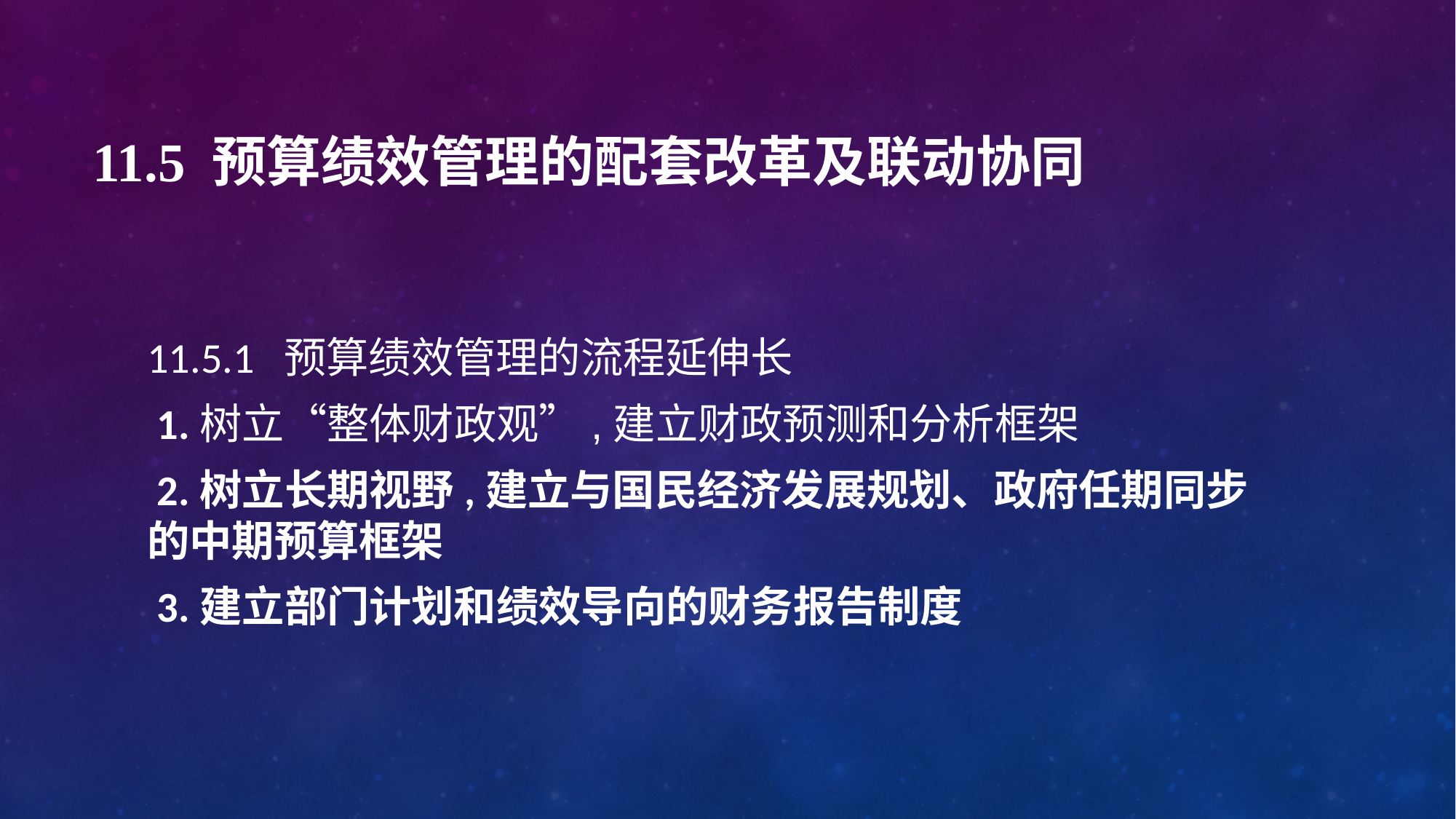

# 11.5 预算绩效管理的配套改革及联动协同
11.5.1  预算绩效管理的流程延伸长
 1.树立“整体财政观”,建立财政预测和分析框架
 2.树立长期视野,建立与国民经济发展规划、政府任期同步的中期预算框架
 3.建立部门计划和绩效导向的财务报告制度